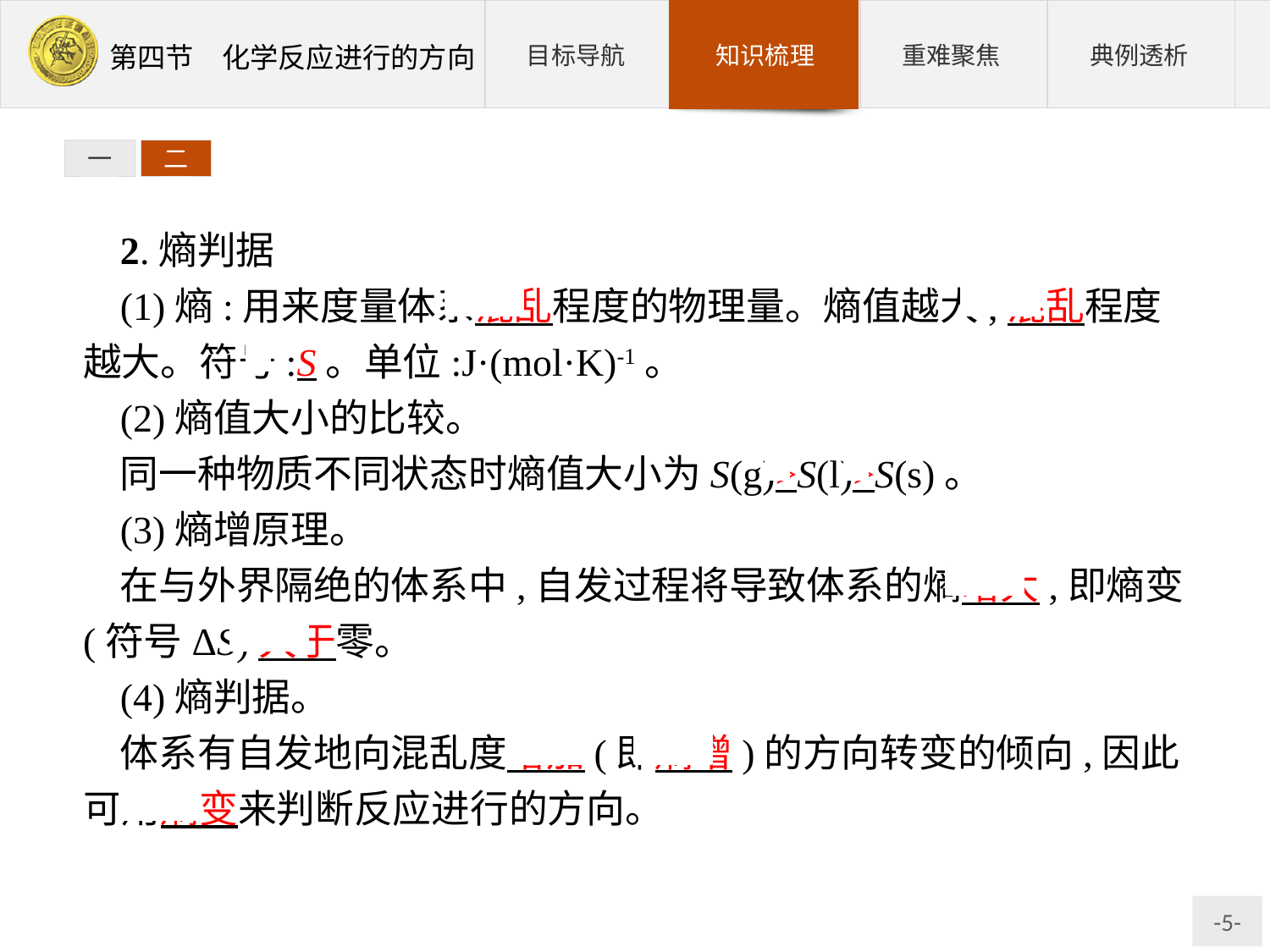

一
二
2.熵判据
(1)熵:用来度量体系混乱程度的物理量。熵值越大,混乱程度越大。符号:S。单位:J·(mol·K)-1。
(2)熵值大小的比较。
同一种物质不同状态时熵值大小为S(g)>S(l)>S(s)。
(3)熵增原理。
在与外界隔绝的体系中,自发过程将导致体系的熵增大,即熵变(符号ΔS)大于零。
(4)熵判据。
体系有自发地向混乱度增加(即熵增)的方向转变的倾向,因此可用熵变来判断反应进行的方向。